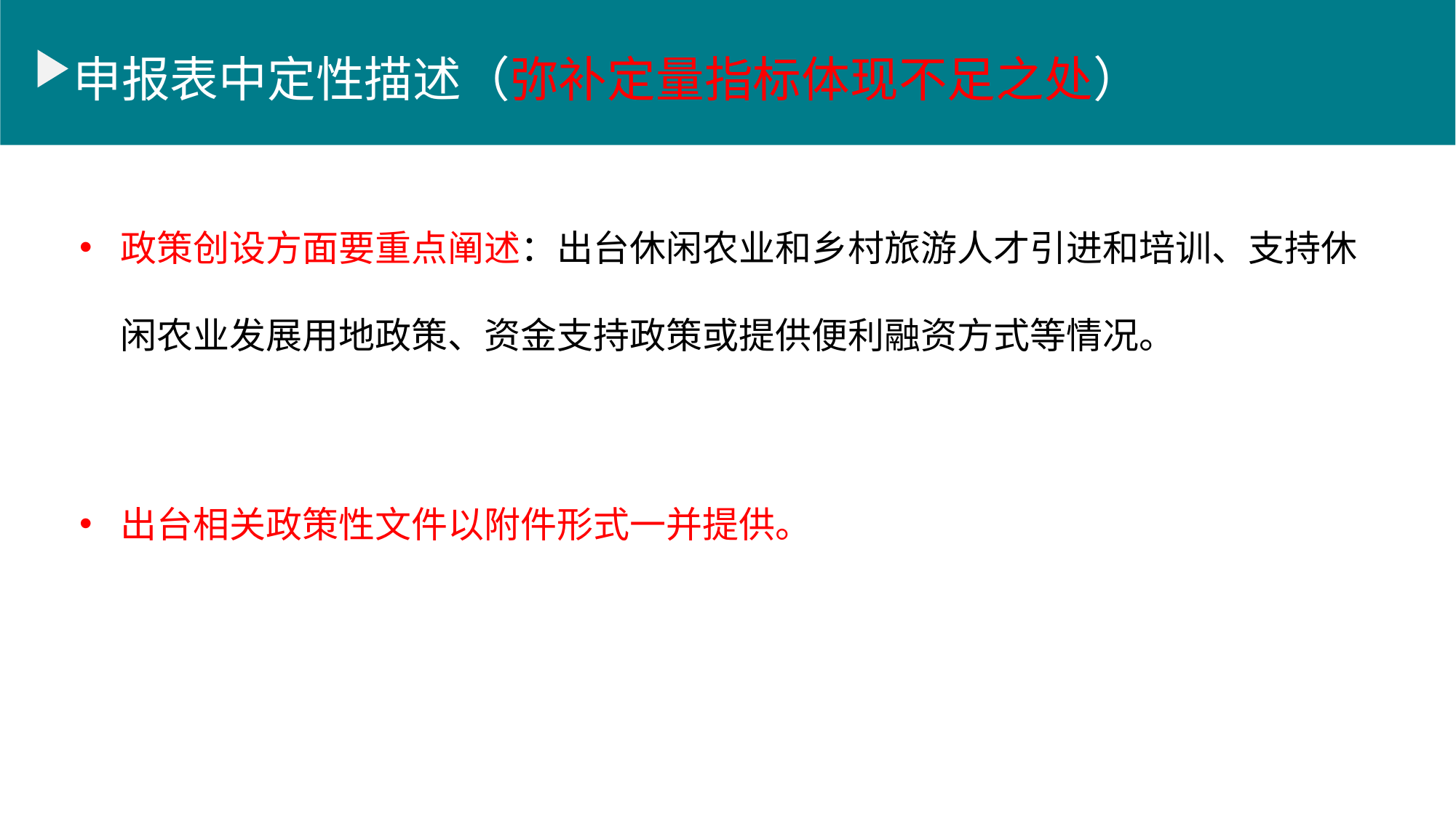

申报表中定性描述（弥补定量指标体现不足之处）

政策创设方面要重点阐述：出台休闲农业和乡村旅游人才引进和培训、支持休闲农业发展用地政策、资金支持政策或提供便利融资方式等情况。

出台相关政策性文件以附件形式一并提供。